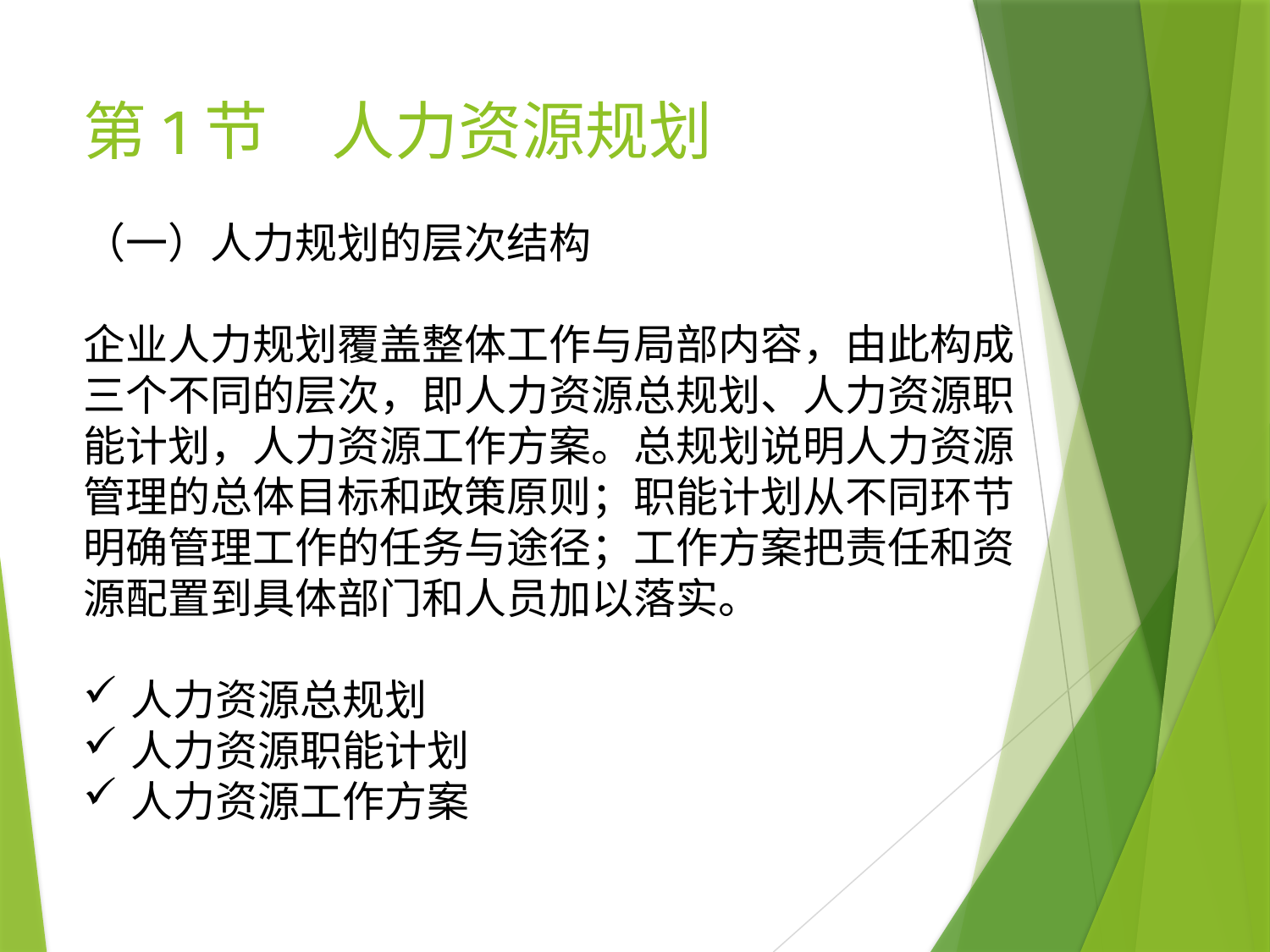

# 第1节　人力资源规划
（一）人力规划的层次结构

企业人力规划覆盖整体工作与局部内容，由此构成三个不同的层次，即人力资源总规划、人力资源职能计划，人力资源工作方案。总规划说明人力资源管理的总体目标和政策原则；职能计划从不同环节明确管理工作的任务与途径；工作方案把责任和资源配置到具体部门和人员加以落实。

人力资源总规划
人力资源职能计划
人力资源工作方案